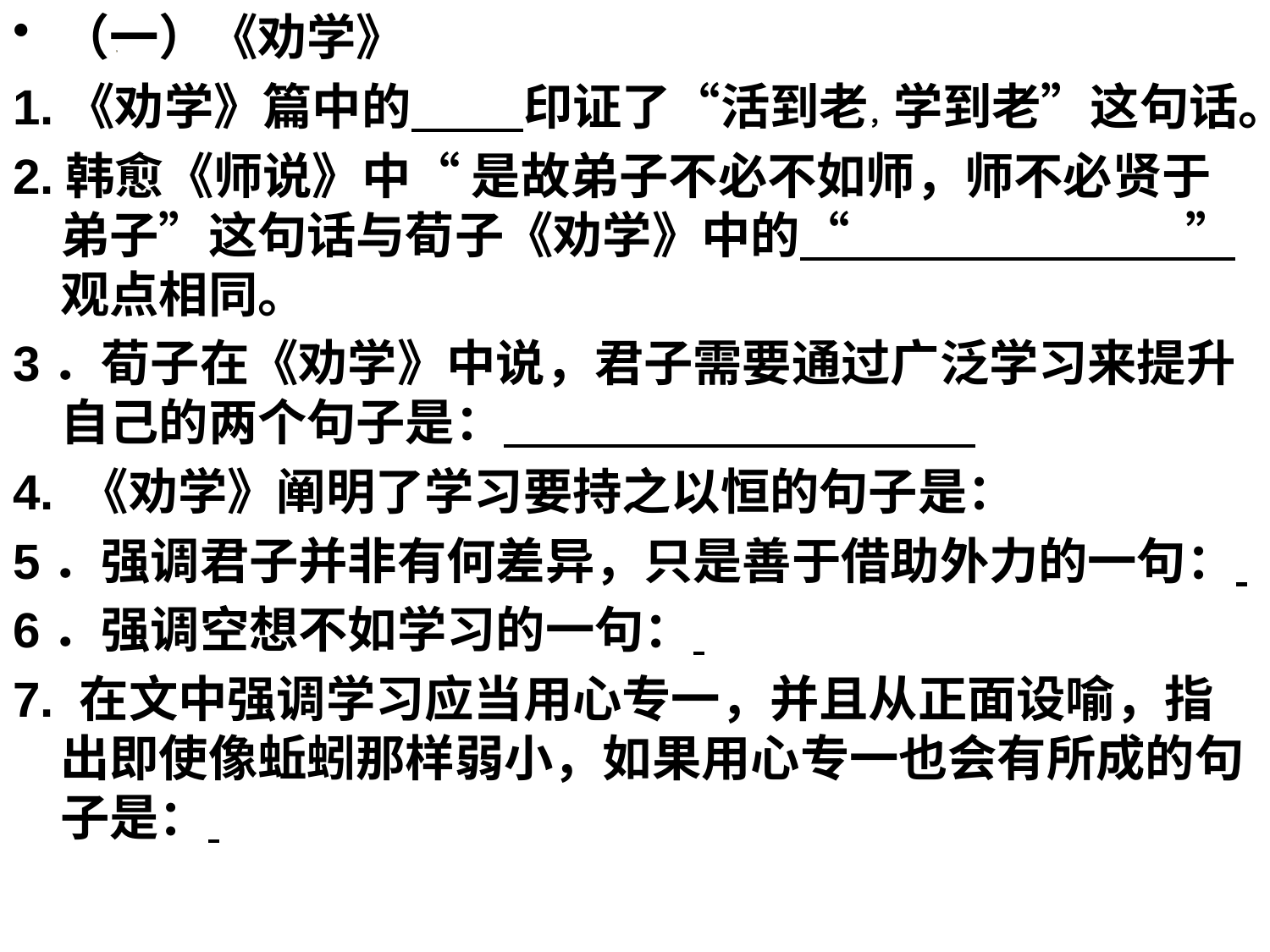

（一）《劝学》
1.《劝学》篇中的          印证了“活到老，学到老”这句话。
2.韩愈《师说》中“ 是故弟子不必不如师，师不必贤于弟子”这句话与荀子《劝学》中的“                              ”观点相同。
3．荀子在《劝学》中说，君子需要通过广泛学习来提升自己的两个句子是：
4. 《劝学》阐明了学习要持之以恒的句子是：
5．强调君子并非有何差异，只是善于借助外力的一句：
6．强调空想不如学习的一句：
7. 在文中强调学习应当用心专一，并且从正面设喻，指出即使像蚯蚓那样弱小，如果用心专一也会有所成的句子是：
#